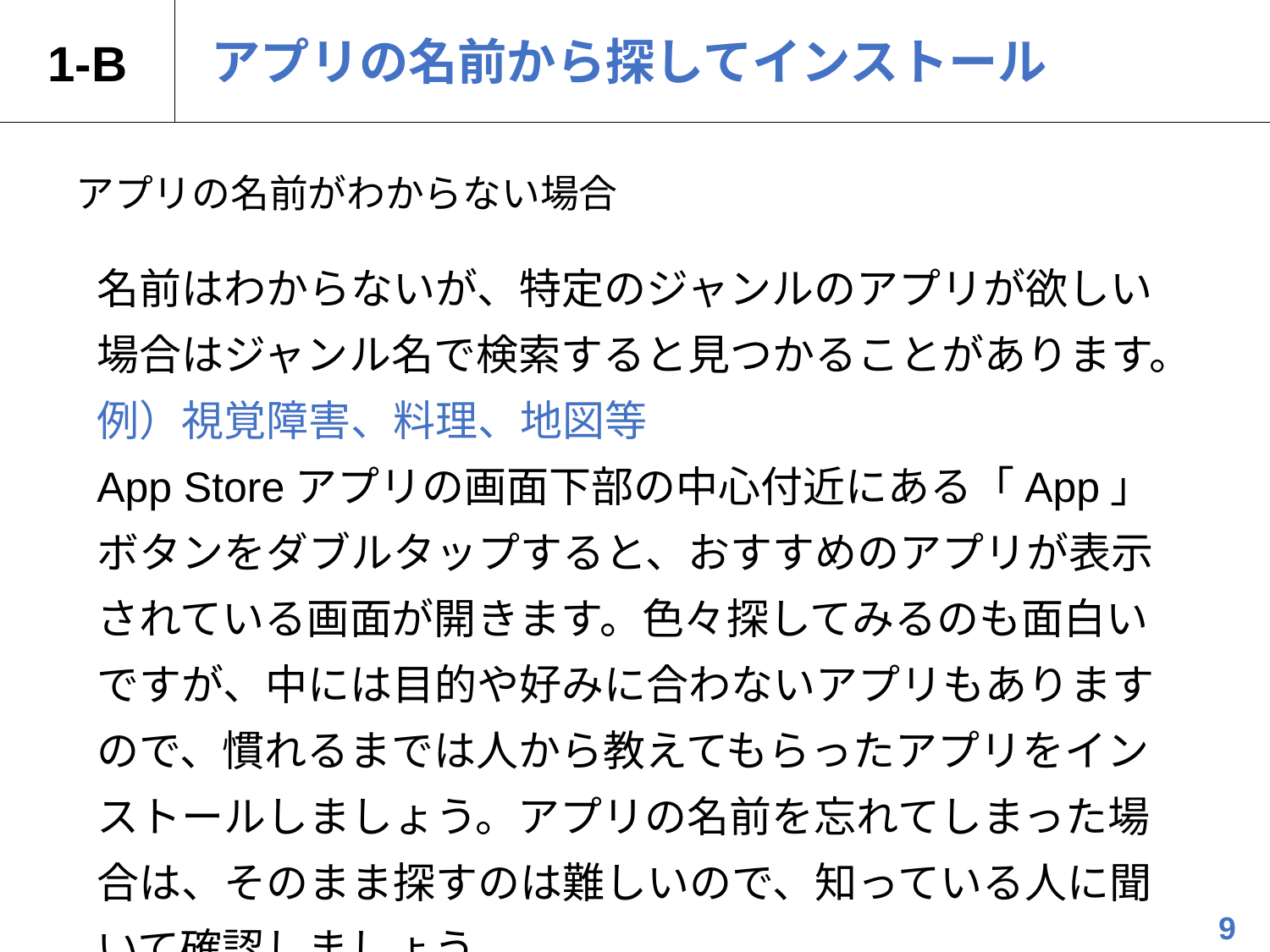

# 1-B
アプリの名前から探してインストール
アプリの名前がわからない場合
名前はわからないが、特定のジャンルのアプリが欲しい場合はジャンル名で検索すると見つかることがあります。
例）視覚障害、料理、地図等
App Storeアプリの画面下部の中心付近にある「App」ボタンをダブルタップすると、おすすめのアプリが表示されている画面が開きます。色々探してみるのも面白いですが、中には目的や好みに合わないアプリもありますので、慣れるまでは人から教えてもらったアプリをインストールしましょう。アプリの名前を忘れてしまった場合は、そのまま探すのは難しいので、知っている人に聞いて確認しましょう。
9